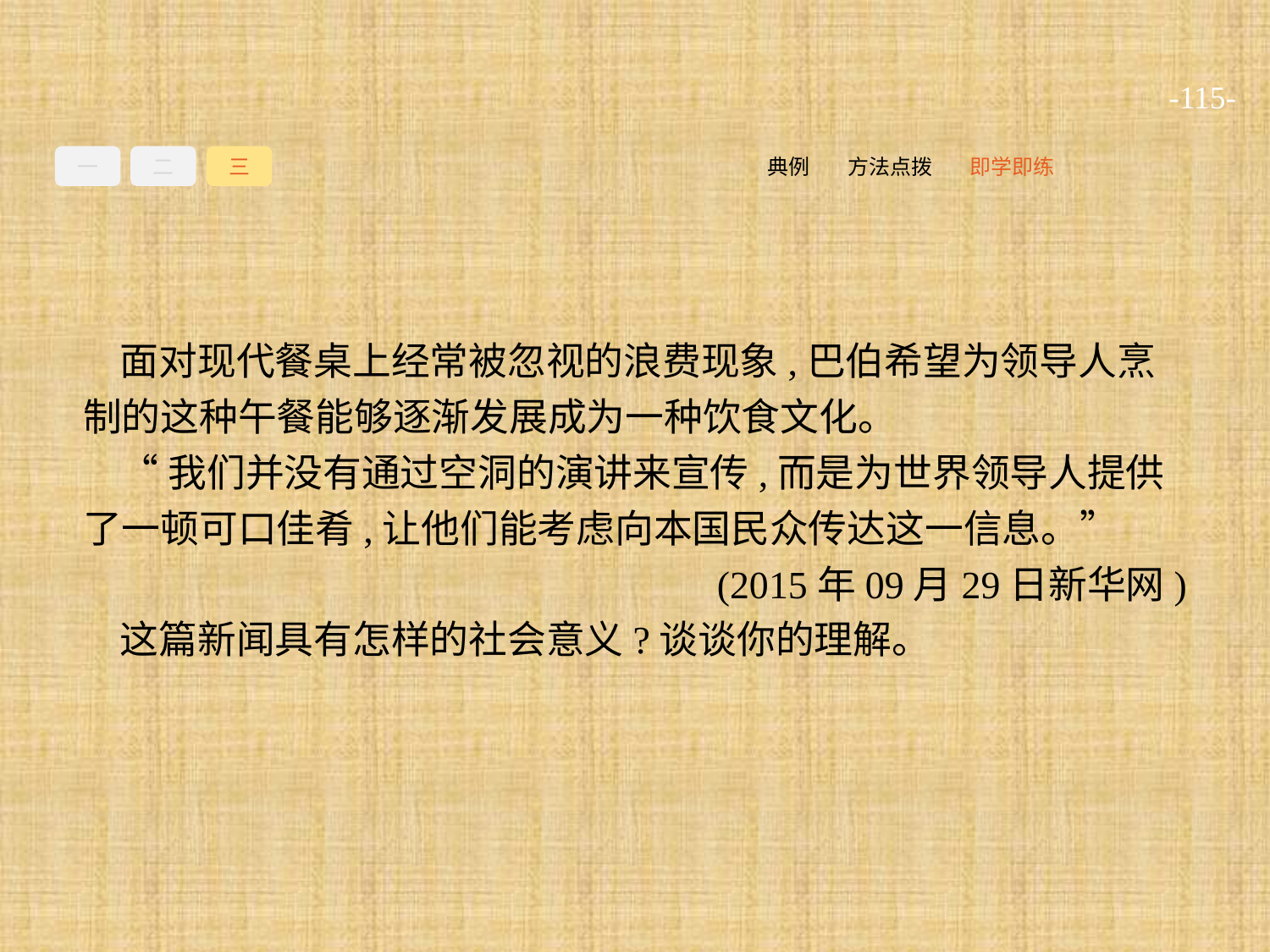

-115-
一
二
三
即学即练
方法点拨
典例
面对现代餐桌上经常被忽视的浪费现象,巴伯希望为领导人烹制的这种午餐能够逐渐发展成为一种饮食文化。
“我们并没有通过空洞的演讲来宣传,而是为世界领导人提供了一顿可口佳肴,让他们能考虑向本国民众传达这一信息。”
(2015年09月29日新华网)
这篇新闻具有怎样的社会意义?谈谈你的理解。